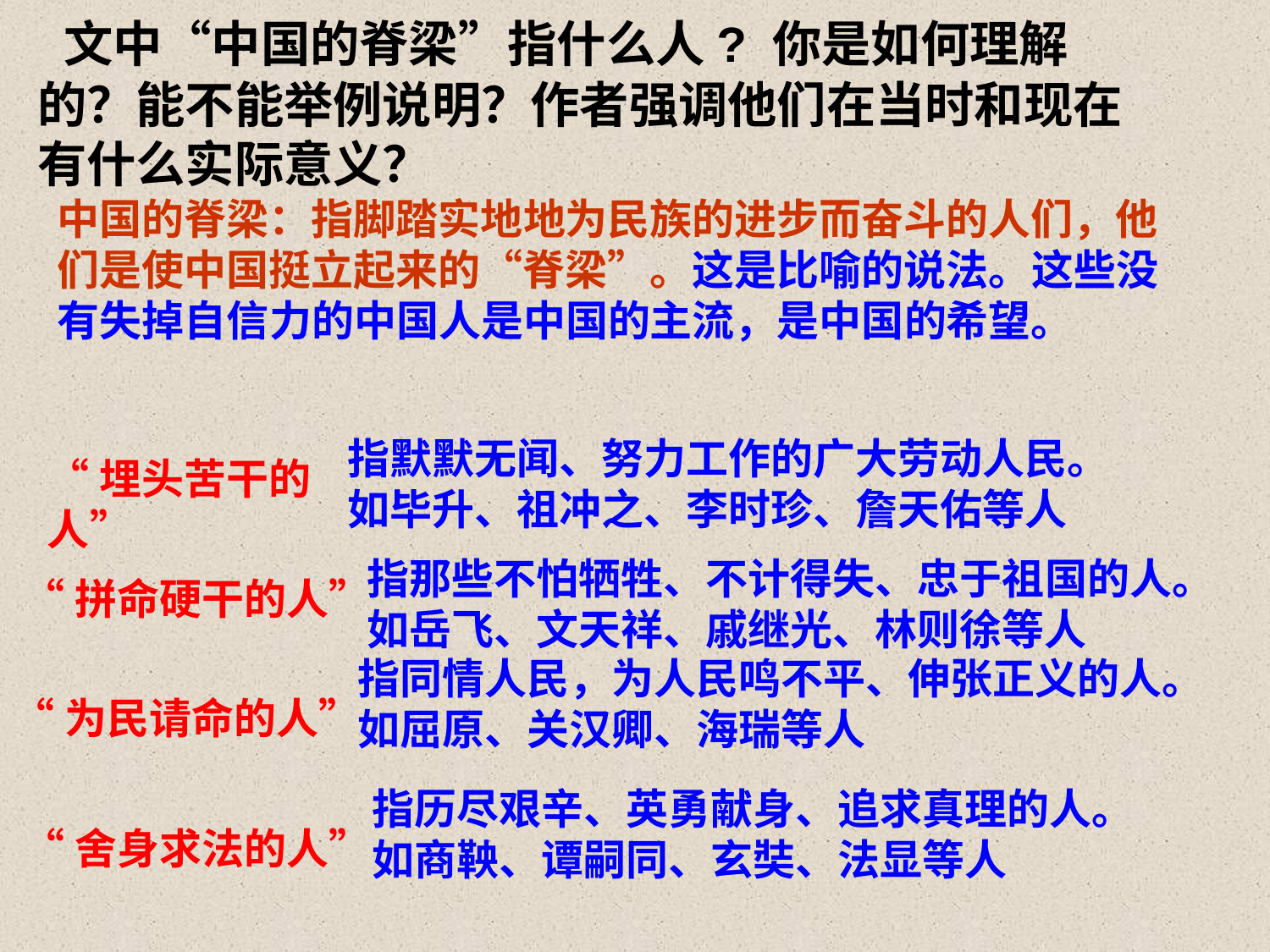

文中“中国的脊梁”指什么人? 你是如何理解的？能不能举例说明？作者强调他们在当时和现在有什么实际意义？
中国的脊梁：指脚踏实地地为民族的进步而奋斗的人们，他们是使中国挺立起来的“脊梁”。这是比喻的说法。这些没有失掉自信力的中国人是中国的主流，是中国的希望。
指默默无闻、努力工作的广大劳动人民。
如毕升、祖冲之、李时珍、詹天佑等人
“埋头苦干的人”
指那些不怕牺牲、不计得失、忠于祖国的人。
如岳飞、文天祥、戚继光、林则徐等人
“拼命硬干的人”
指同情人民，为人民鸣不平、伸张正义的人。
如屈原、关汉卿、海瑞等人
“为民请命的人”
指历尽艰辛、英勇献身、追求真理的人。
如商鞅、谭嗣同、玄奘、法显等人
“舍身求法的人”